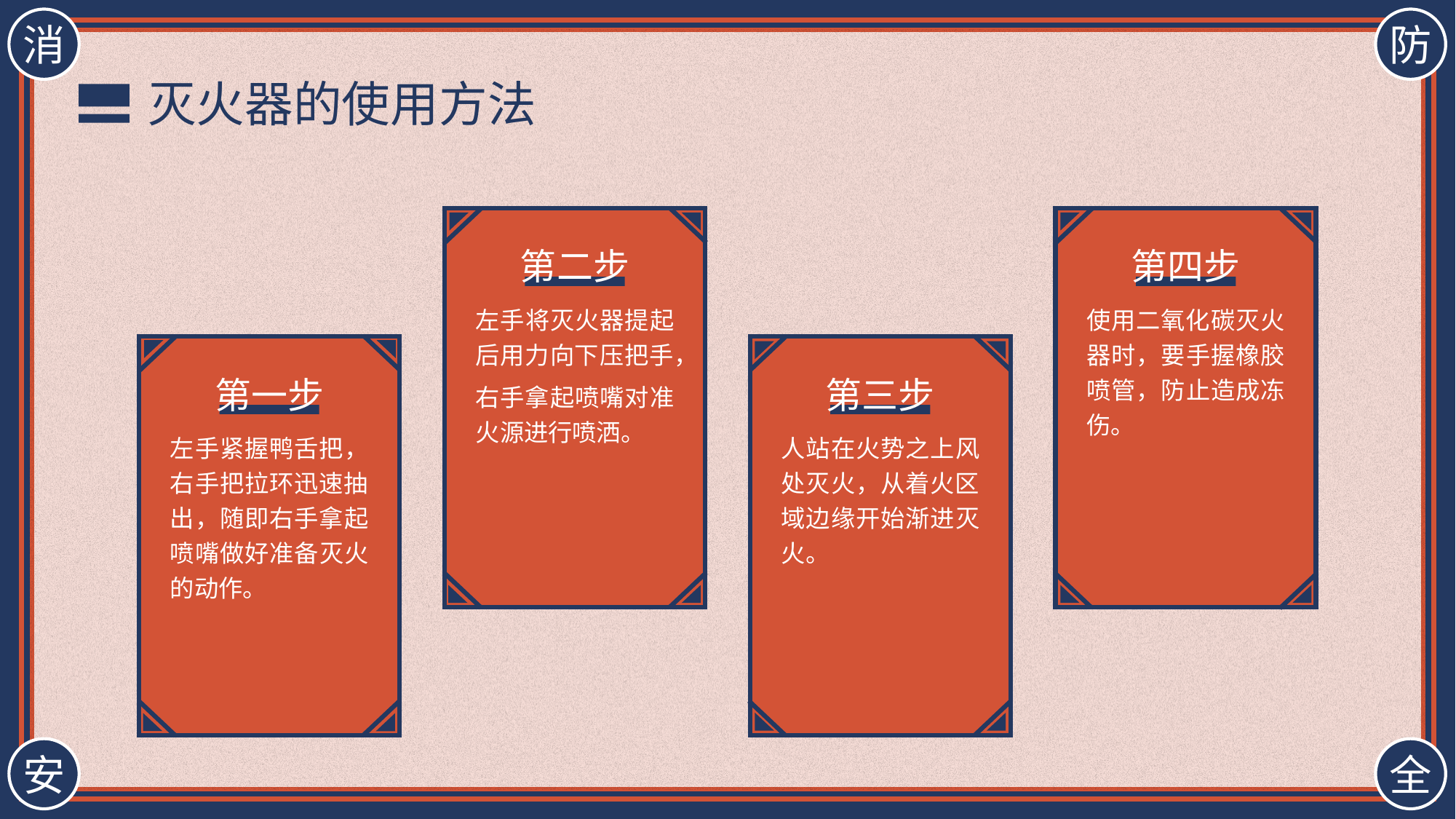

灭火器的使用方法

第二步
第四步

左手将灭火器提起后用力向下压把手，
右手拿起喷嘴对准火源进行喷洒。
使用二氧化碳灭火器时，要手握橡胶喷管，防止造成冻伤。

第一步
第三步

左手紧握鸭舌把，右手把拉环迅速抽出，随即右手拿起喷嘴做好准备灭火的动作。
人站在火势之上风处灭火，从着火区域边缘开始渐进灭火。